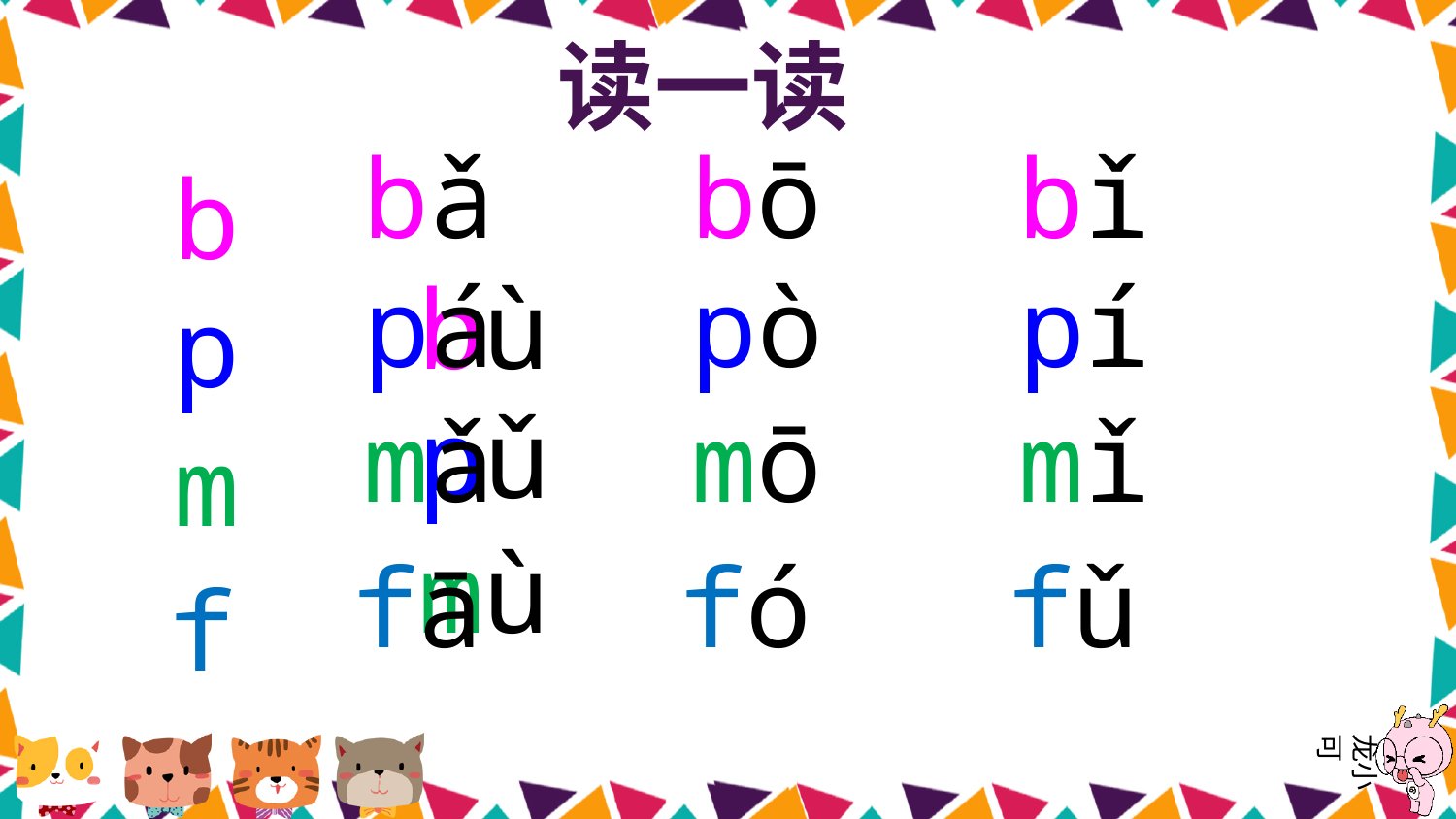

读一读
b
bǎ   bō   bǐ   bù
p
pá   pò   pí   pǔ
m
mǎ   mō   mǐ   mù
f

fā   fó   fǔ